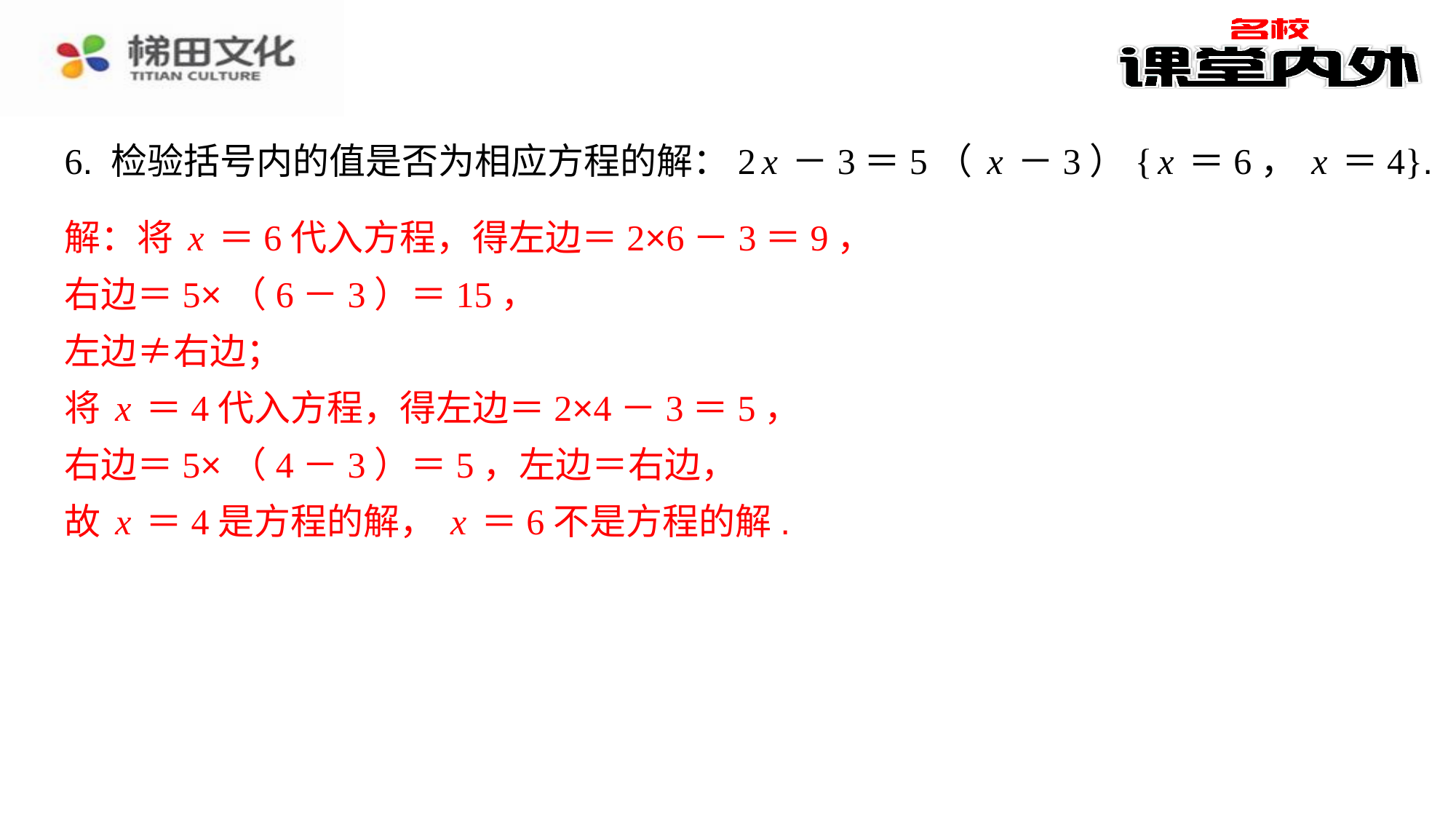

6. 检验括号内的值是否为相应方程的解：2x－3＝5（x－3）{x＝6，x＝4}.
解：将x＝6代入方程，得左边＝2×6－3＝9，
解：将x＝6代入方程，得左边＝2×6－3＝9，
右边＝5×（6－3）＝15，
左边≠右边；
将x＝4代入方程，得左边＝2×4－3＝5，
右边＝5×（4－3）＝5，左边＝右边，
故x＝4是方程的解，x＝6不是方程的解.
右边＝5×（6－3）＝15，
左边≠右边；
将x＝4代入方程，得左边＝2×4－3＝5，
右边＝5×（4－3）＝5，左边＝右边，
故x＝4是方程的解，x＝6不是方程的解.